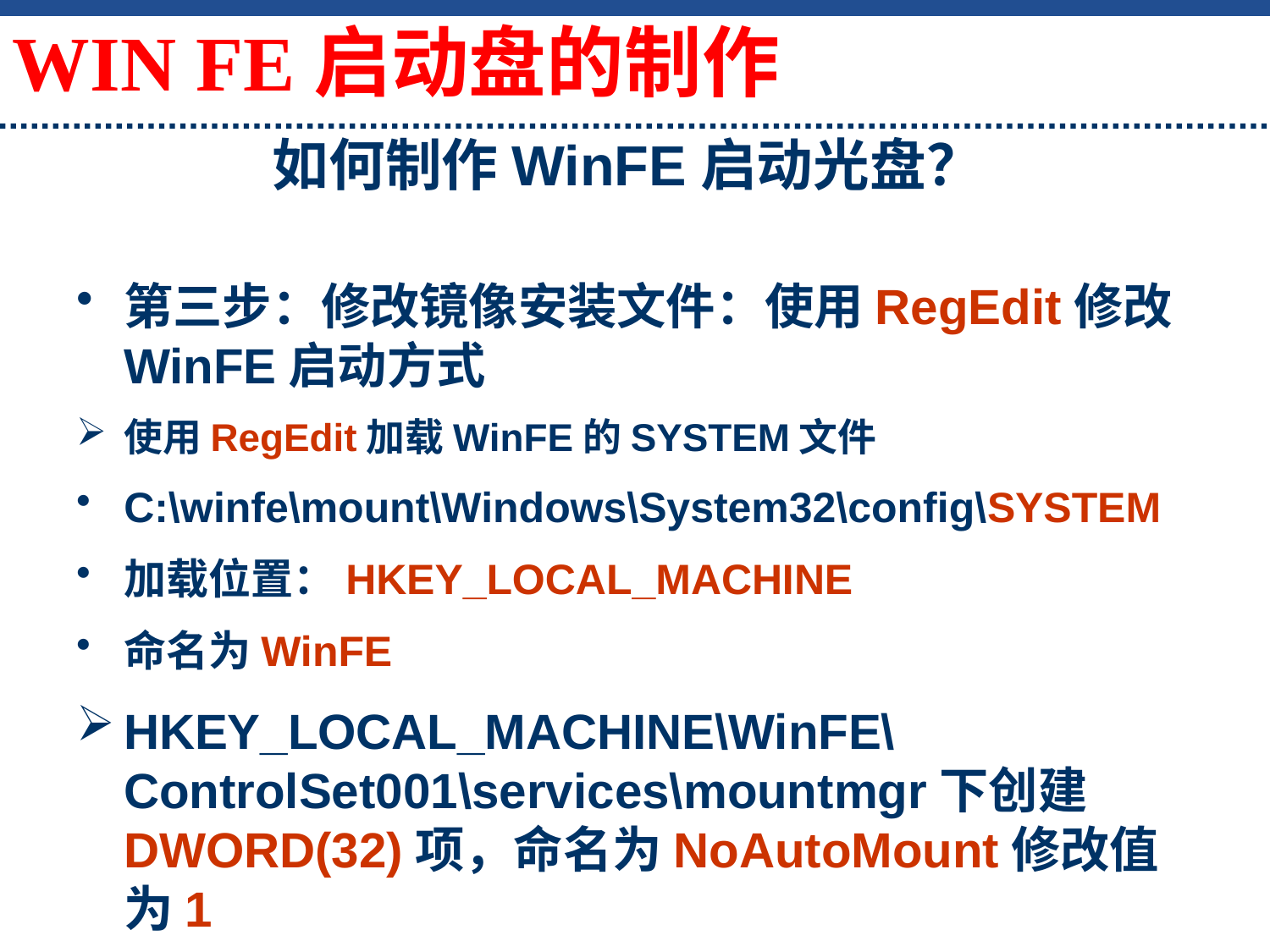

如何制作WinFE启动光盘？
WIN FE启动盘的制作
第三步：修改镜像安装文件：使用RegEdit修改WinFE启动方式
使用RegEdit加载WinFE的SYSTEM文件
C:\winfe\mount\Windows\System32\config\SYSTEM
加载位置：HKEY_LOCAL_MACHINE
命名为WinFE
HKEY_LOCAL_MACHINE\WinFE\ControlSet001\services\mountmgr下创建DWORD(32)项，命名为NoAutoMount修改值为1